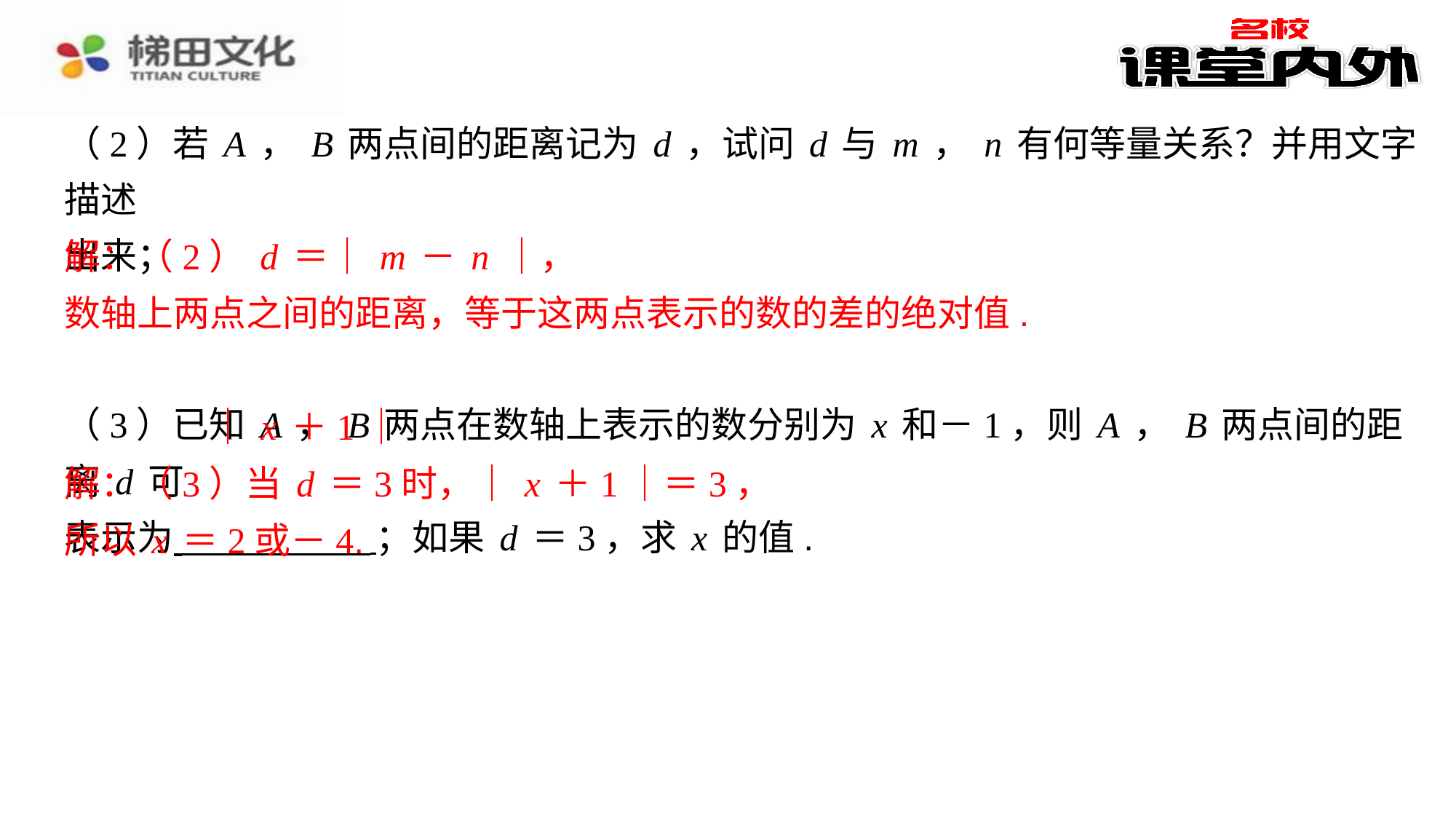

（2）若A，B两点间的距离记为d，试问d与m，n有何等量关系？并用文字描述
出来；
解：（2）d＝｜m－n｜，
数轴上两点之间的距离，等于这两点表示的数的差的绝对值.
（3）已知A，B两点在数轴上表示的数分别为x和－1，则A，B两点间的距离d可
表示为                              ；如果d＝3，求x的值.
解：（3）当d＝3时，｜x＋1｜＝3，
所以x＝2或－4.
解：（2）d＝｜m－n｜，
数轴上两点之间的距离，等于这两点表示的数的差的绝对值.
｜x＋1｜
解：（3）当d＝3时，｜x＋1｜＝3，
所以x＝2或－4.